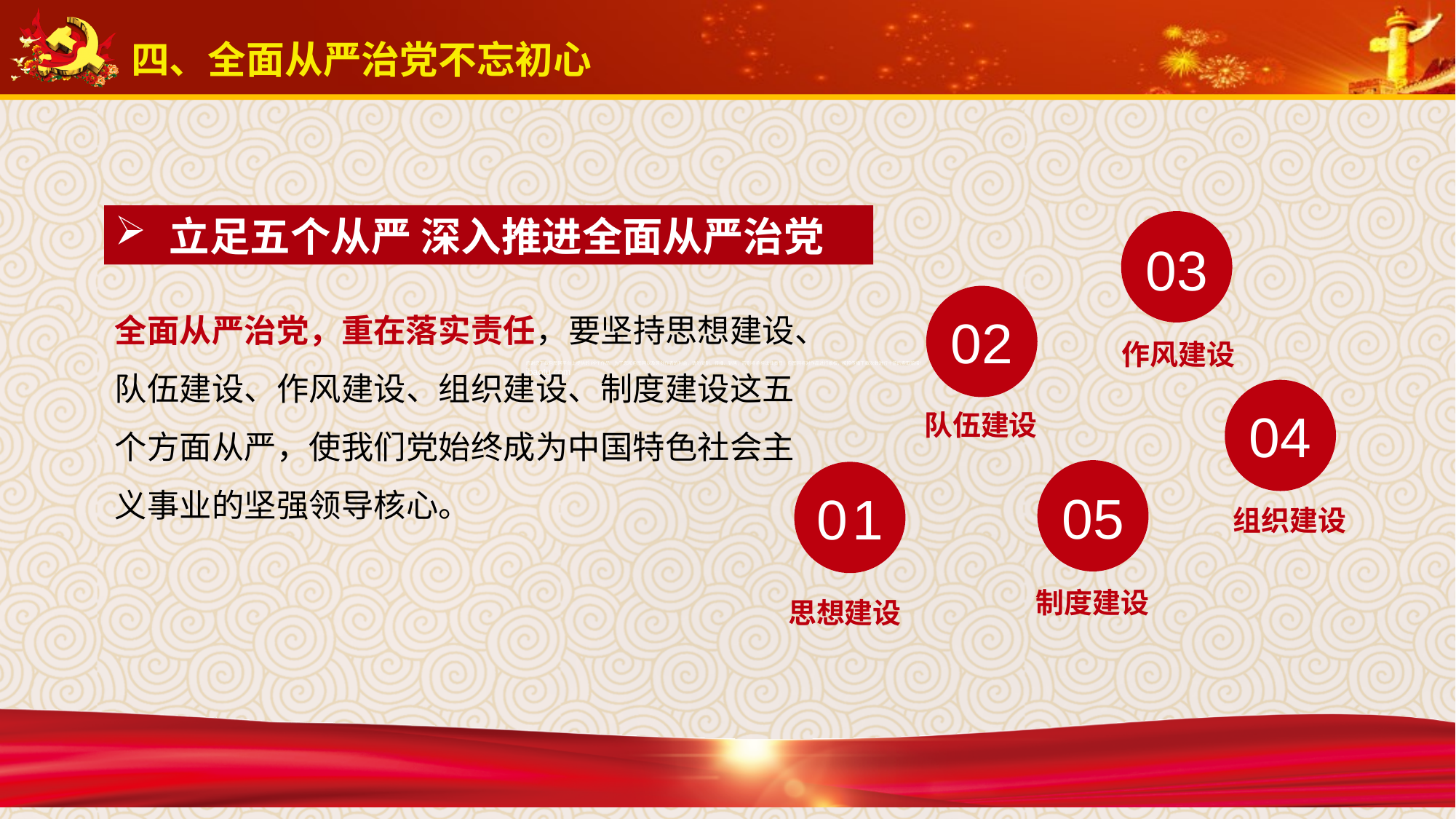

四、全面从严治党不忘初心
立足五个从严 深入推进全面从严治党

03
全面从严治党，重在落实责任，要坚持思想建设、队伍建设、作风建设、组织建设、制度建设这五个方面从严，使我们党始终成为中国特色社会主义事业的坚强领导核心。

02
作风建设

04
队伍建设

05

01
组织建设
制度建设
思想建设